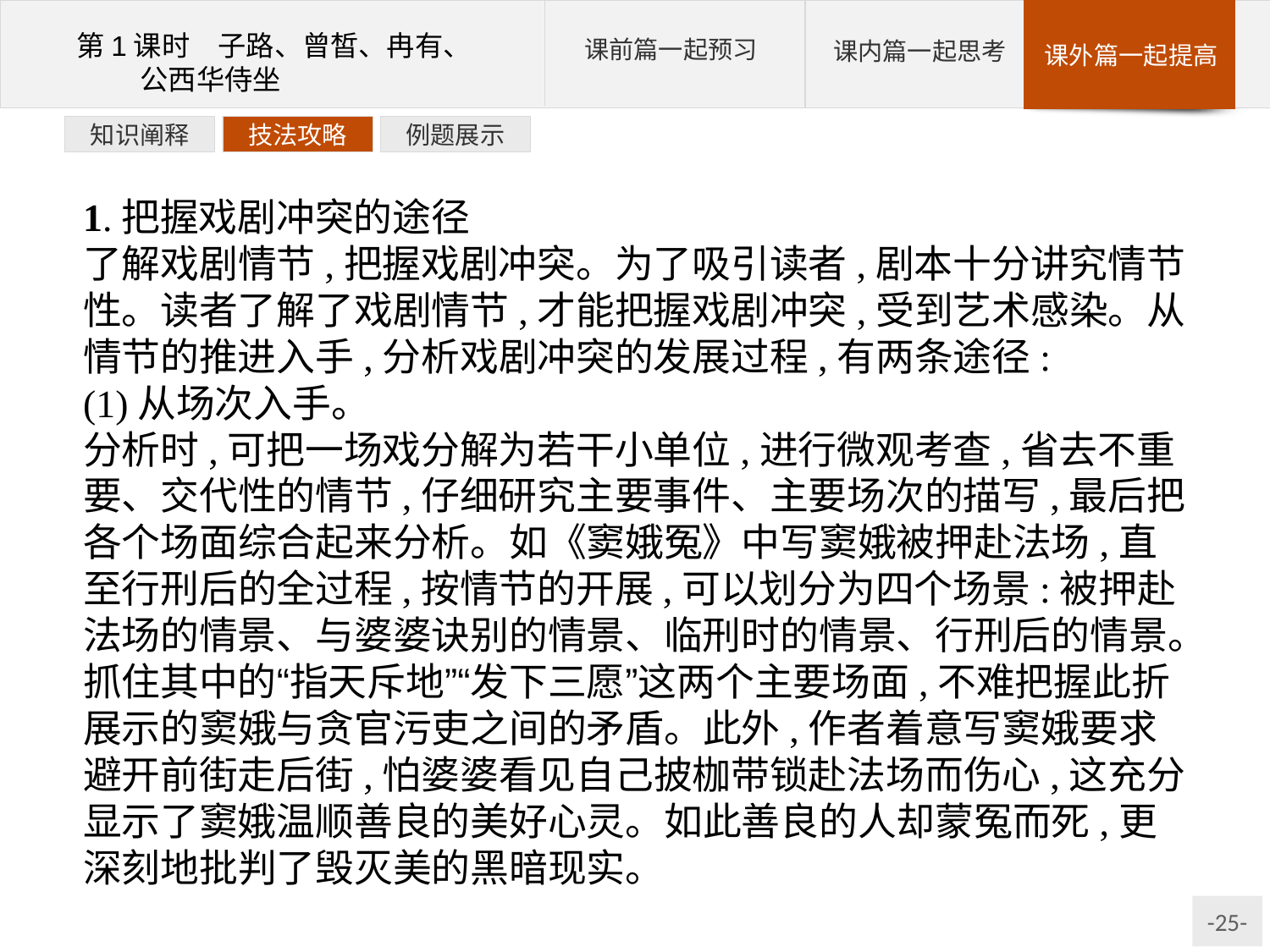

例题展示
技法攻略
知识阐释
1.把握戏剧冲突的途径
了解戏剧情节,把握戏剧冲突。为了吸引读者,剧本十分讲究情节性。读者了解了戏剧情节,才能把握戏剧冲突,受到艺术感染。从情节的推进入手,分析戏剧冲突的发展过程,有两条途径:
(1)从场次入手。
分析时,可把一场戏分解为若干小单位,进行微观考查,省去不重要、交代性的情节,仔细研究主要事件、主要场次的描写,最后把各个场面综合起来分析。如《窦娥冤》中写窦娥被押赴法场,直至行刑后的全过程,按情节的开展,可以划分为四个场景:被押赴法场的情景、与婆婆诀别的情景、临刑时的情景、行刑后的情景。抓住其中的“指天斥地”“发下三愿”这两个主要场面,不难把握此折展示的窦娥与贪官污吏之间的矛盾。此外,作者着意写窦娥要求避开前街走后街,怕婆婆看见自己披枷带锁赴法场而伤心,这充分显示了窦娥温顺善良的美好心灵。如此善良的人却蒙冤而死,更深刻地批判了毁灭美的黑暗现实。